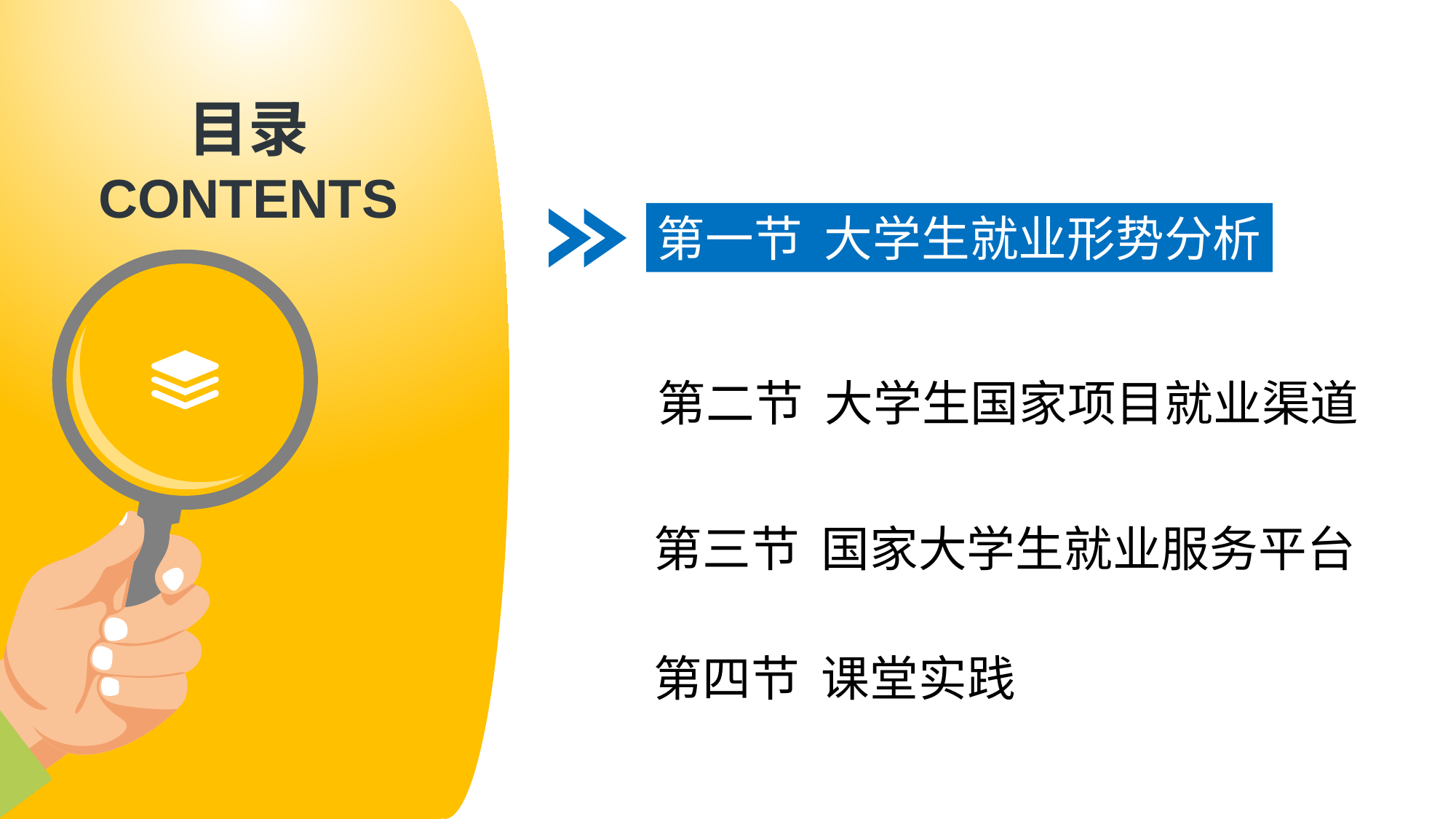

第一节  大学生就业形势分析

第二节  大学生国家项目就业渠道
第三节  国家大学生就业服务平台
第四节  课堂实践